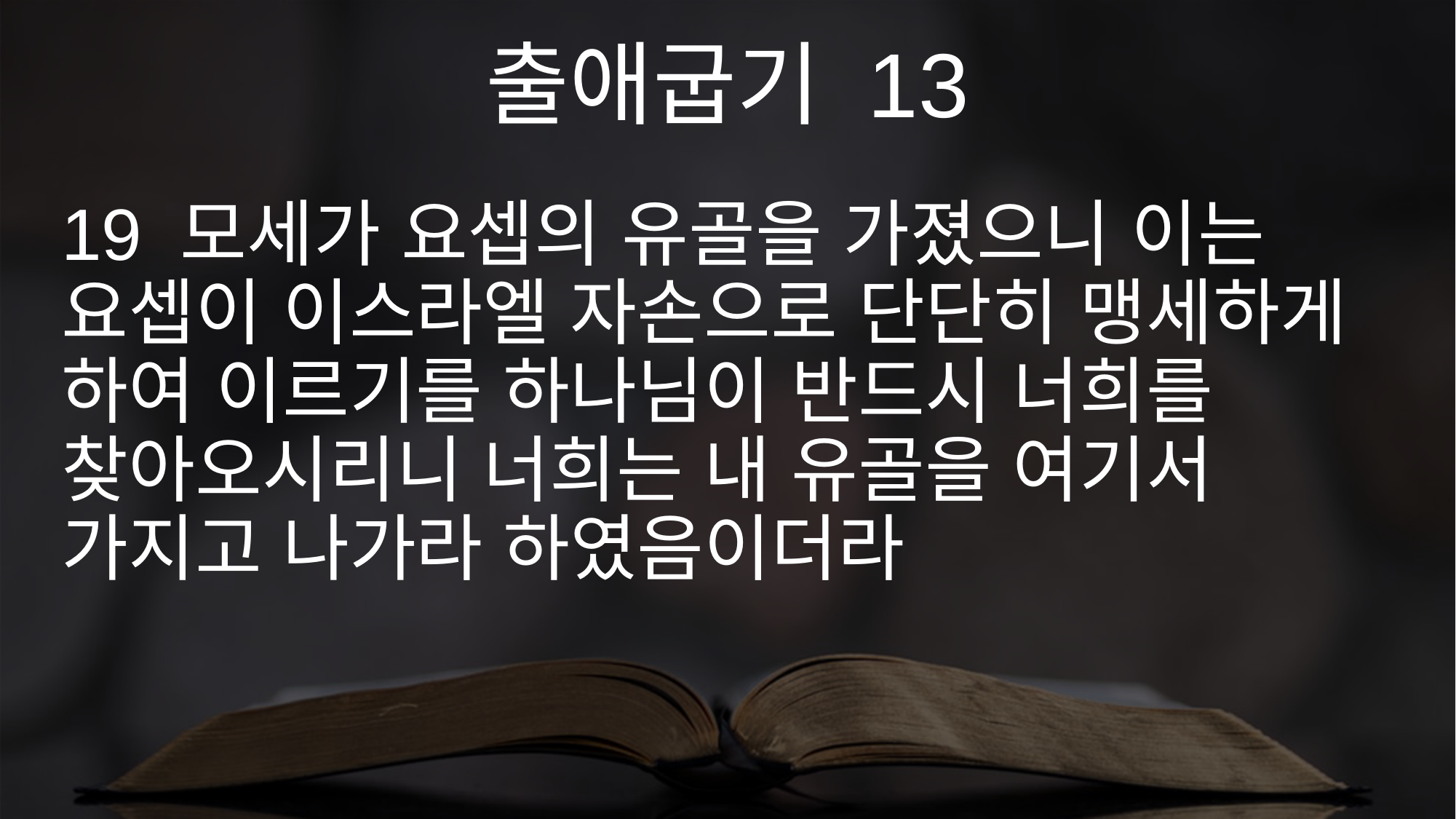

출애굽기 13
19 모세가 요셉의 유골을 가졌으니 이는 요셉이 이스라엘 자손으로 단단히 맹세하게 하여 이르기를 하나님이 반드시 너희를 찾아오시리니 너희는 내 유골을 여기서 가지고 나가라 하였음이더라